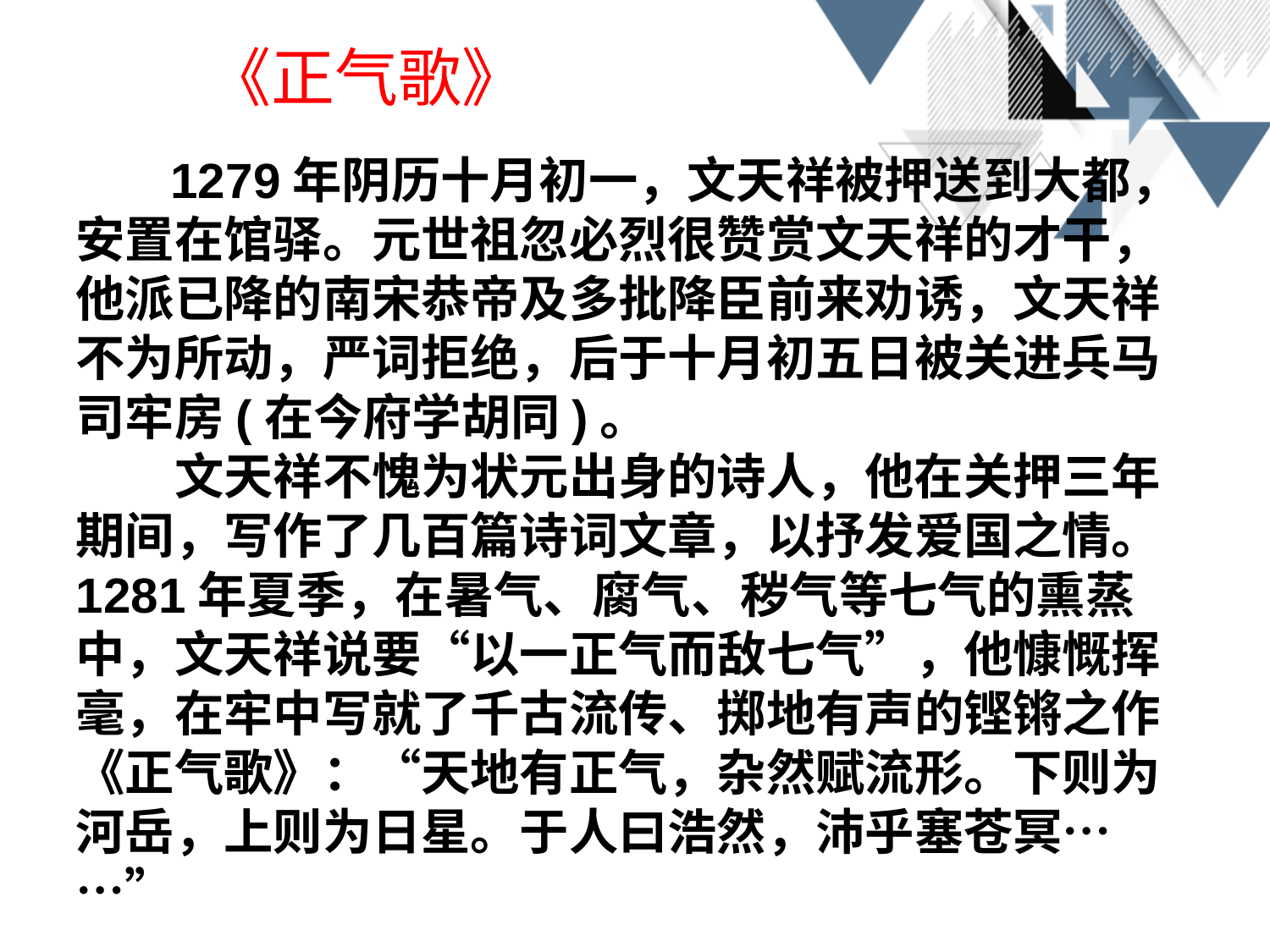

《正气歌》
　　1279年阴历十月初一，文天祥被押送到大都，安置在馆驿。元世祖忽必烈很赞赏文天祥的才干，他派已降的南宋恭帝及多批降臣前来劝诱，文天祥不为所动，严词拒绝，后于十月初五日被关进兵马司牢房(在今府学胡同)。
　　文天祥不愧为状元出身的诗人，他在关押三年期间，写作了几百篇诗词文章，以抒发爱国之情。1281年夏季，在暑气、腐气、秽气等七气的熏蒸中，文天祥说要“以一正气而敌七气”，他慷慨挥毫，在牢中写就了千古流传、掷地有声的铿锵之作《正气歌》：“天地有正气，杂然赋流形。下则为河岳，上则为日星。于人曰浩然，沛乎塞苍冥……”